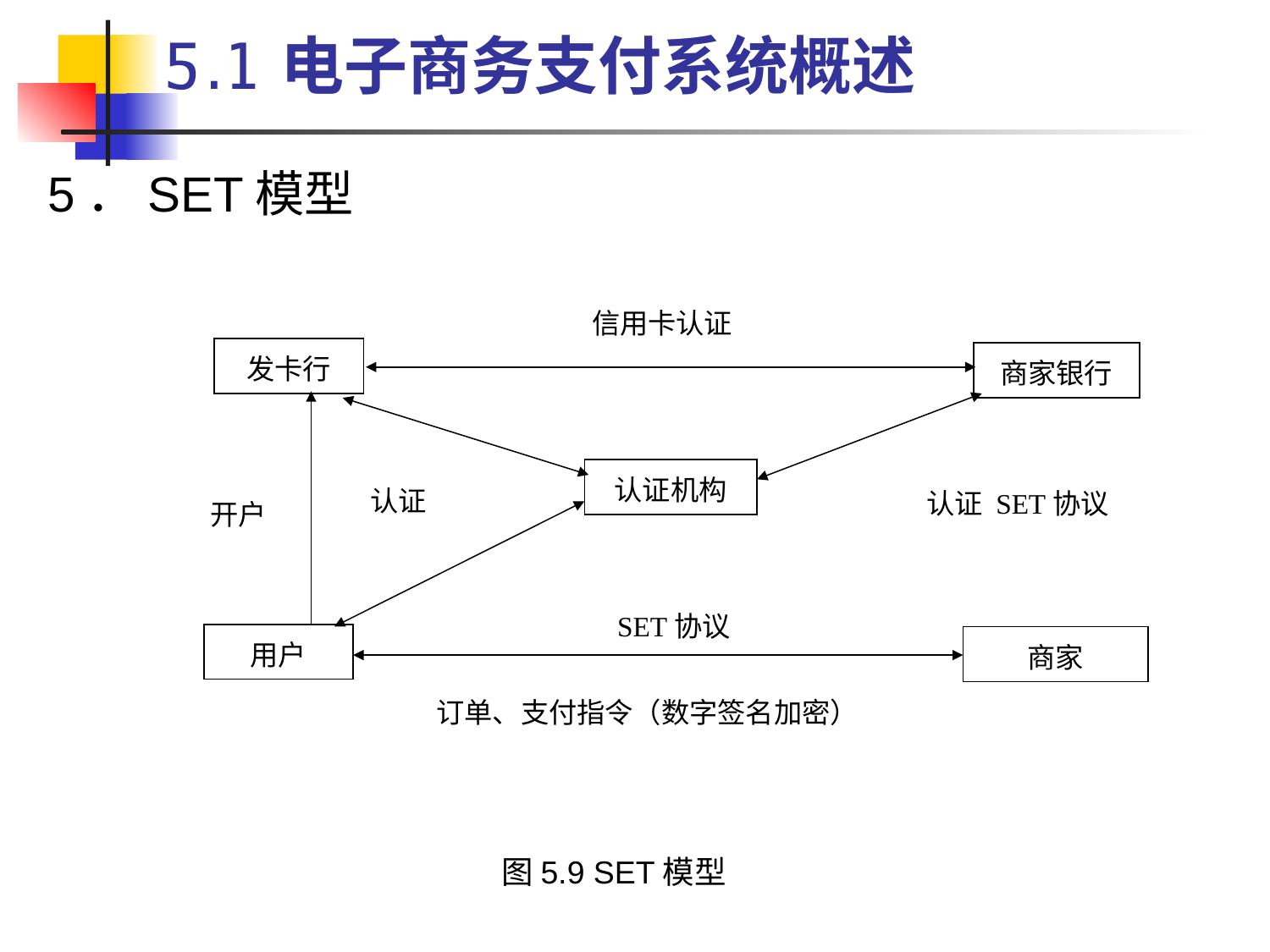

5.1电子商务支付系统概述
5．SET模型
信用卡认证
发卡行
商家银行
认证机构
认证
认证 SET协议
开户
SET协议
用户
商家
订单、支付指令（数字签名加密）
图5.9 SET模型